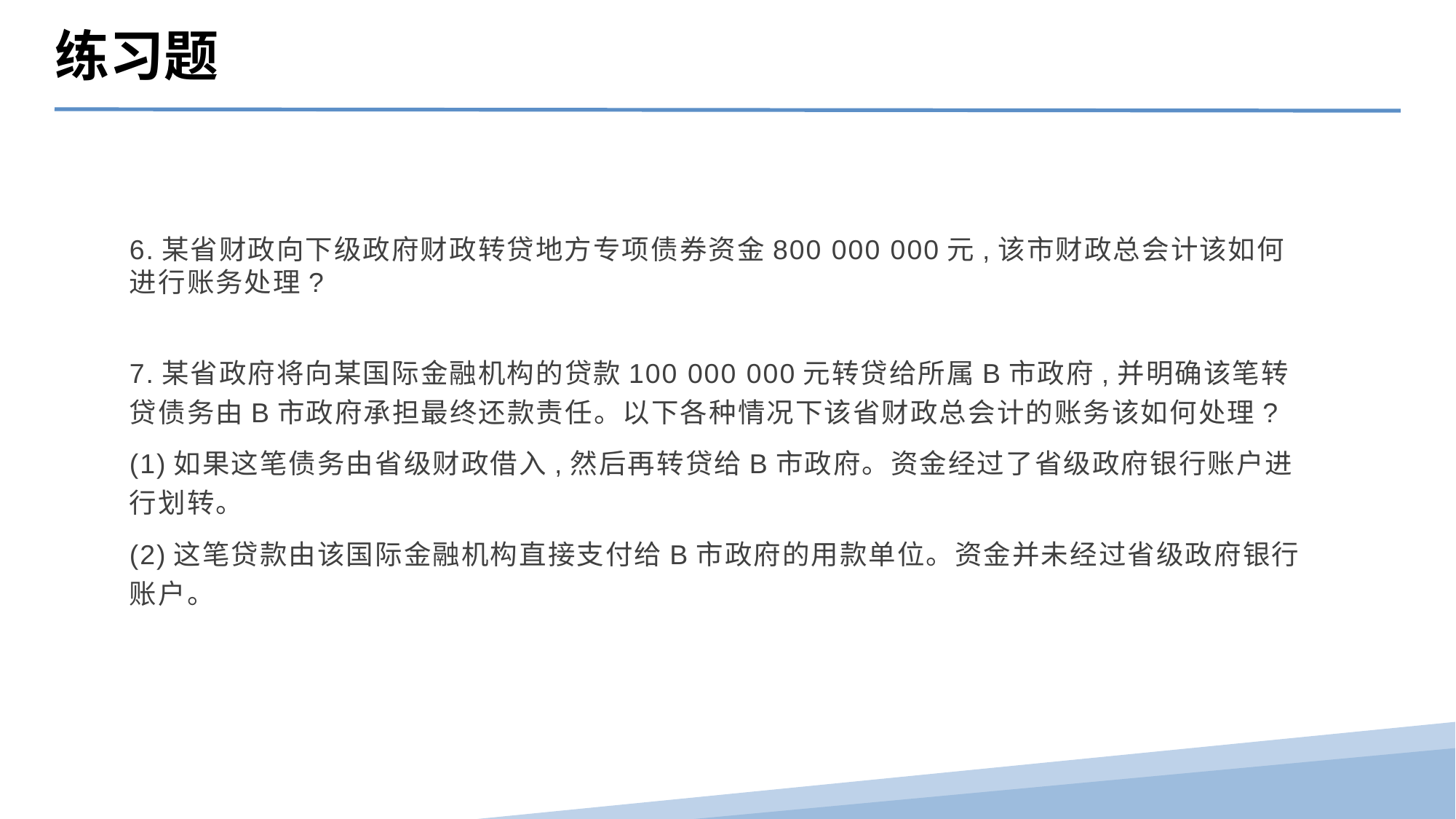

练习题
6.某省财政向下级政府财政转贷地方专项债券资金800 000 000元,该市财政总会计该如何进行账务处理?

7.某省政府将向某国际金融机构的贷款100 000 000元转贷给所属B市政府,并明确该笔转贷债务由B市政府承担最终还款责任。以下各种情况下该省财政总会计的账务该如何处理?
(1)如果这笔债务由省级财政借入,然后再转贷给B市政府。资金经过了省级政府银行账户进行划转。
(2)这笔贷款由该国际金融机构直接支付给B市政府的用款单位。资金并未经过省级政府银行账户。